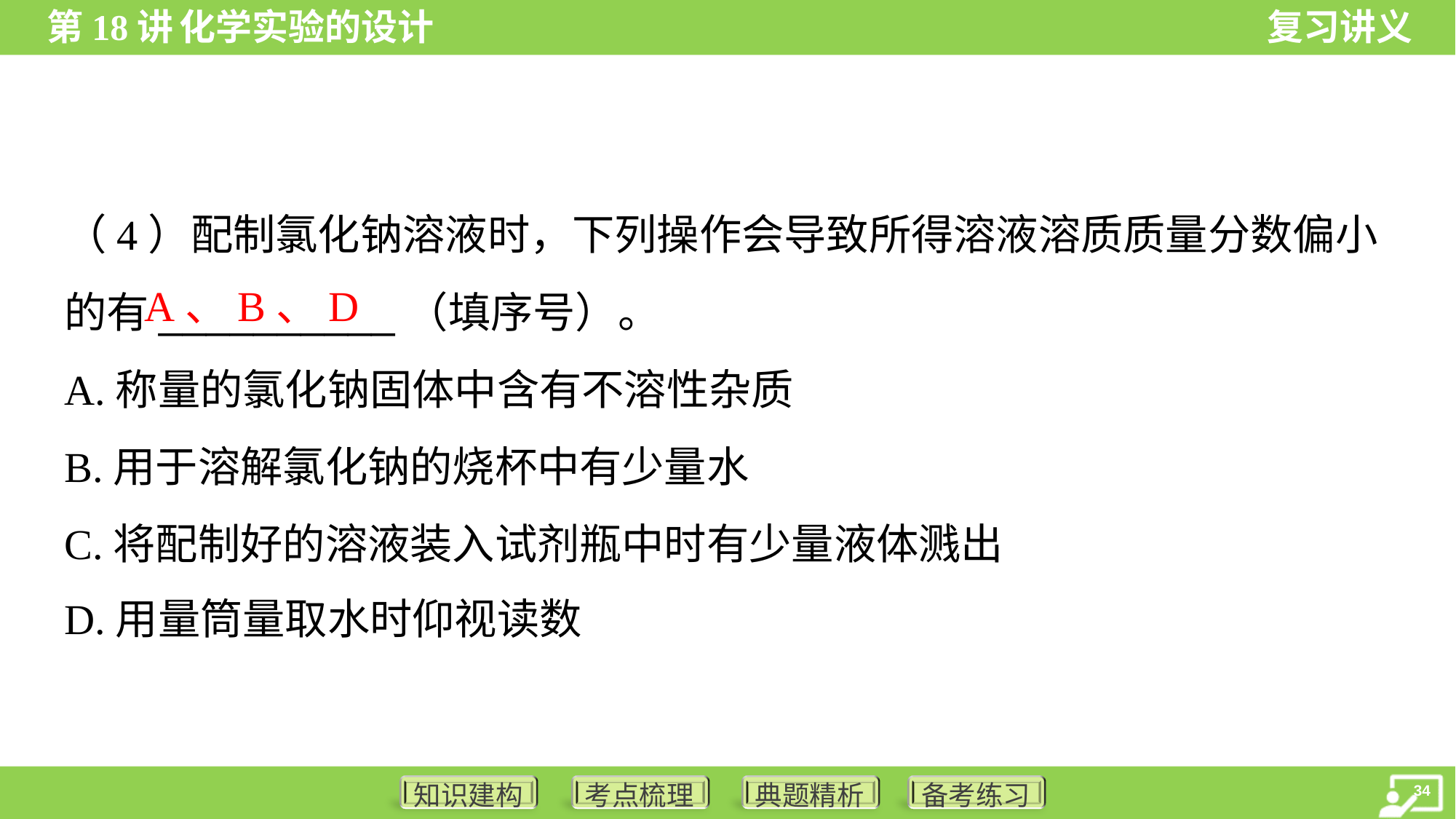

（4）配制氯化钠溶液时，下列操作会导致所得溶液溶质质量分数偏小
的有__________（填序号）。
A.称量的氯化钠固体中含有不溶性杂质
B.用于溶解氯化钠的烧杯中有少量水
C.将配制好的溶液装入试剂瓶中时有少量液体溅出
D.用量筒量取水时仰视读数
A、B、D